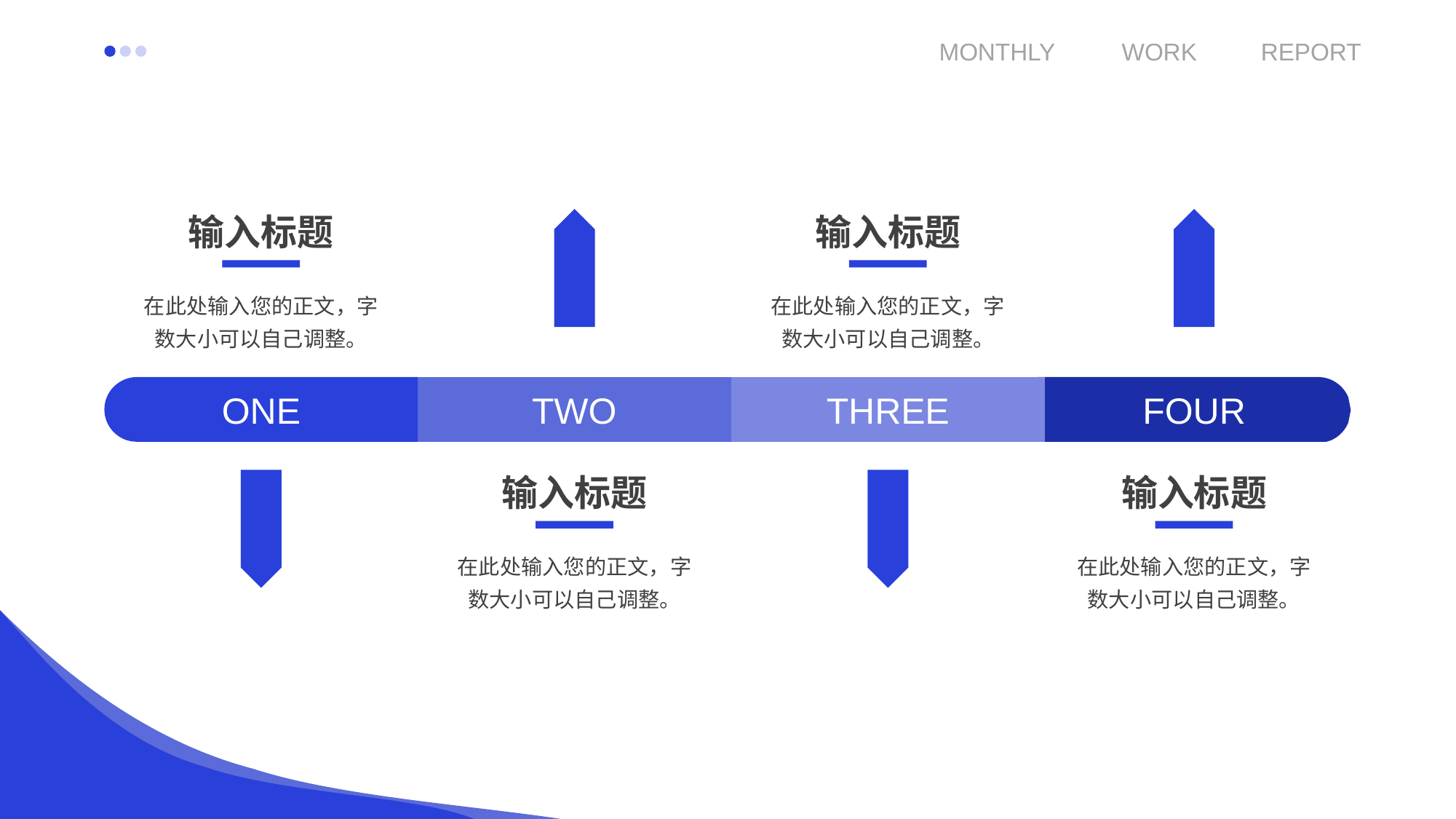

MONTHLY
WORK
REPORT

输入标题

在此处输入您的正文，字数大小可以自己调整。

输入标题

在此处输入您的正文，字数大小可以自己调整。

FOUR
ONE
TWO
THREE

输入标题

在此处输入您的正文，字数大小可以自己调整。

输入标题

在此处输入您的正文，字数大小可以自己调整。